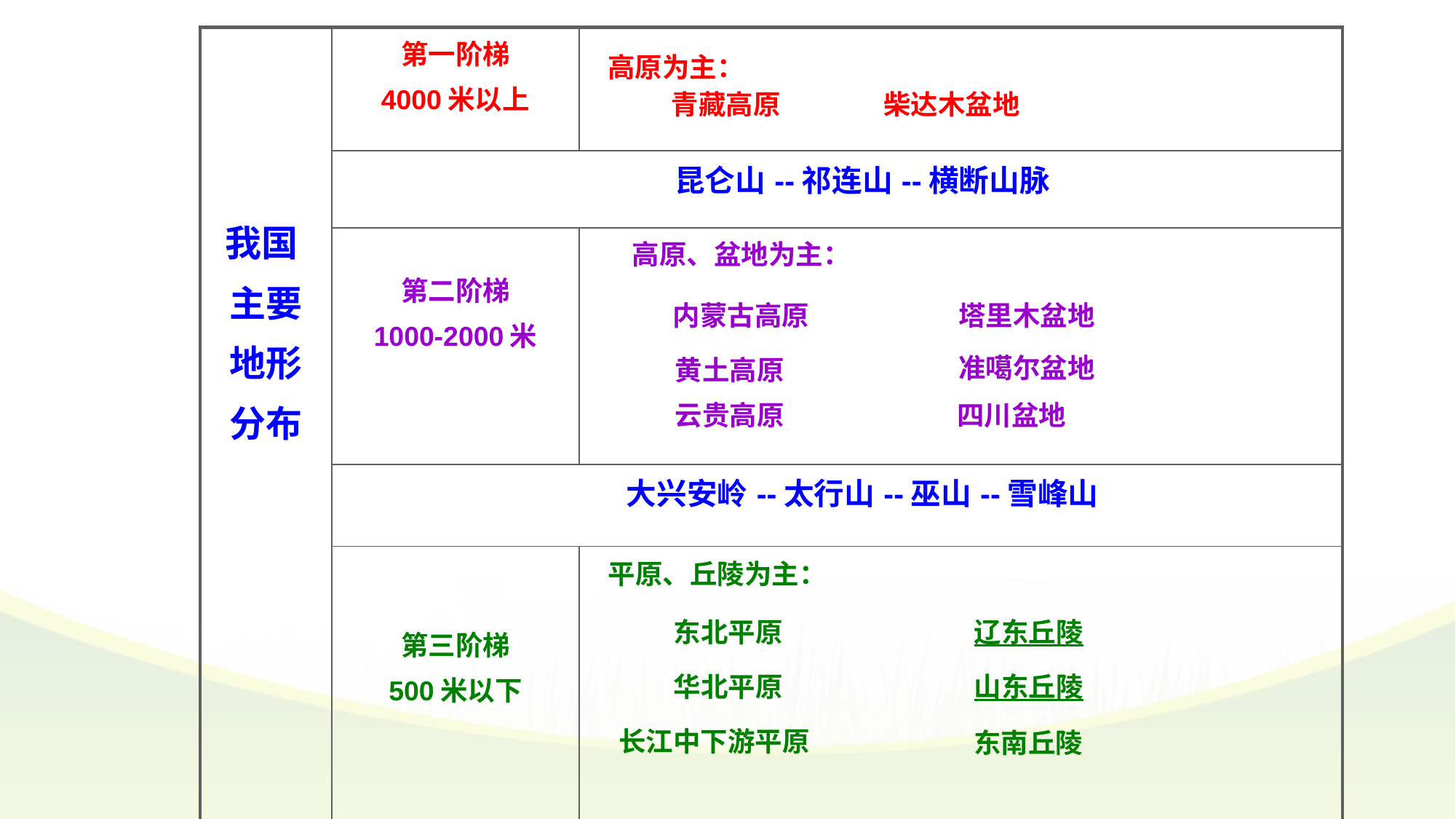

| 我国 主要 地形 分布 | 第一阶梯 4000米以上 |  |
| --- | --- | --- |
|  | 昆仑山--祁连山--横断山脉 |  |
|  | 第二阶梯 1000-2000米 |  |
|  | 大兴安岭--太行山--巫山--雪峰山 |  |
|  | 第三阶梯 500米以下 |  |
高原为主：
青藏高原
柴达木盆地
高原、盆地为主：
内蒙古高原
塔里木盆地
准噶尔盆地
黄土高原
云贵高原
四川盆地
平原、丘陵为主：
东北平原
辽东丘陵
华北平原
山东丘陵
长江中下游平原
东南丘陵